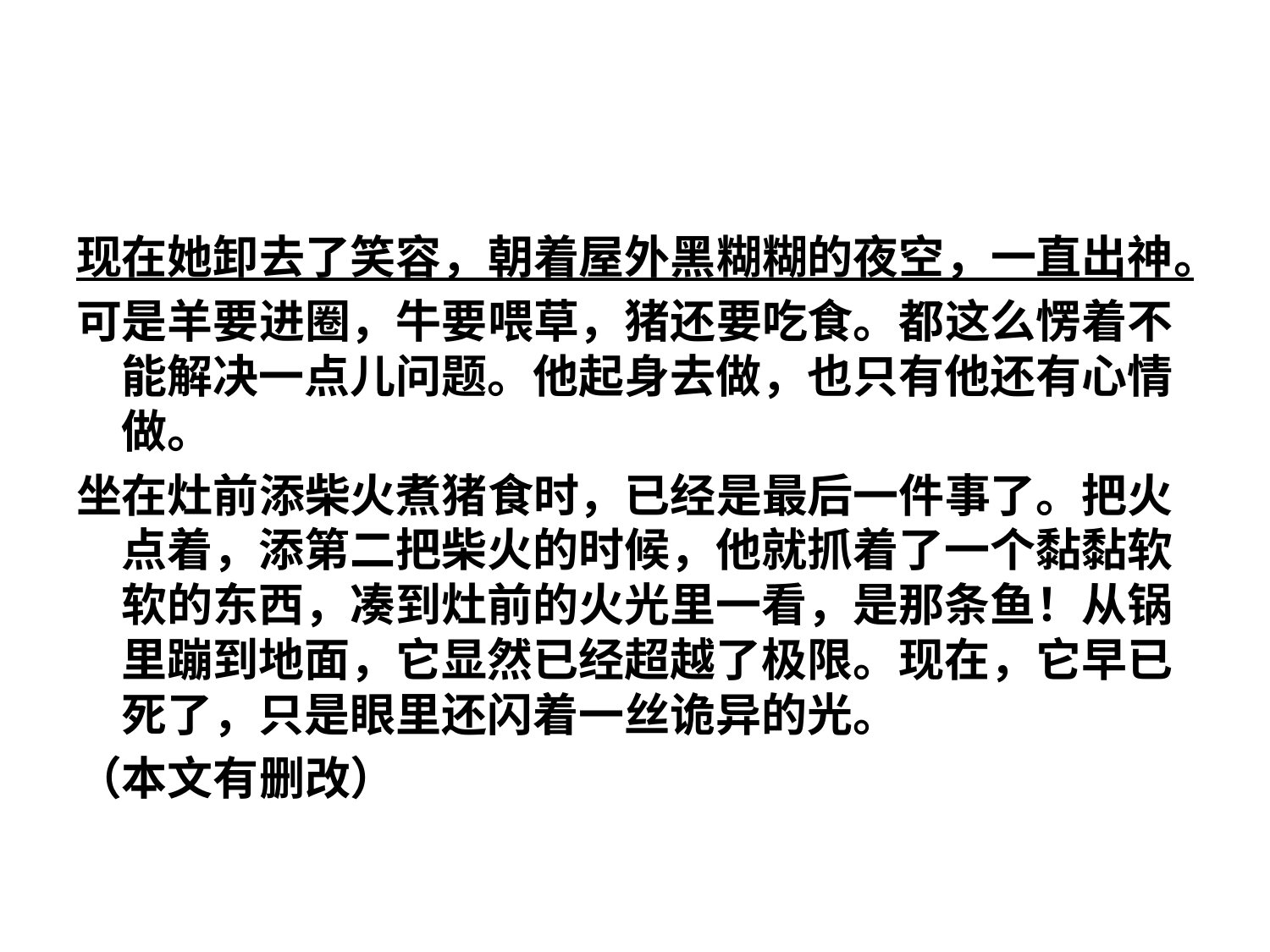

#
现在她卸去了笑容，朝着屋外黑糊糊的夜空，一直出神。
可是羊要进圈，牛要喂草，猪还要吃食。都这么愣着不能解决一点儿问题。他起身去做，也只有他还有心情做。
坐在灶前添柴火煮猪食时，已经是最后一件事了。把火点着，添第二把柴火的时候，他就抓着了一个黏黏软软的东西，凑到灶前的火光里一看，是那条鱼！从锅里蹦到地面，它显然已经超越了极限。现在，它早已死了，只是眼里还闪着一丝诡异的光。
（本文有删改）